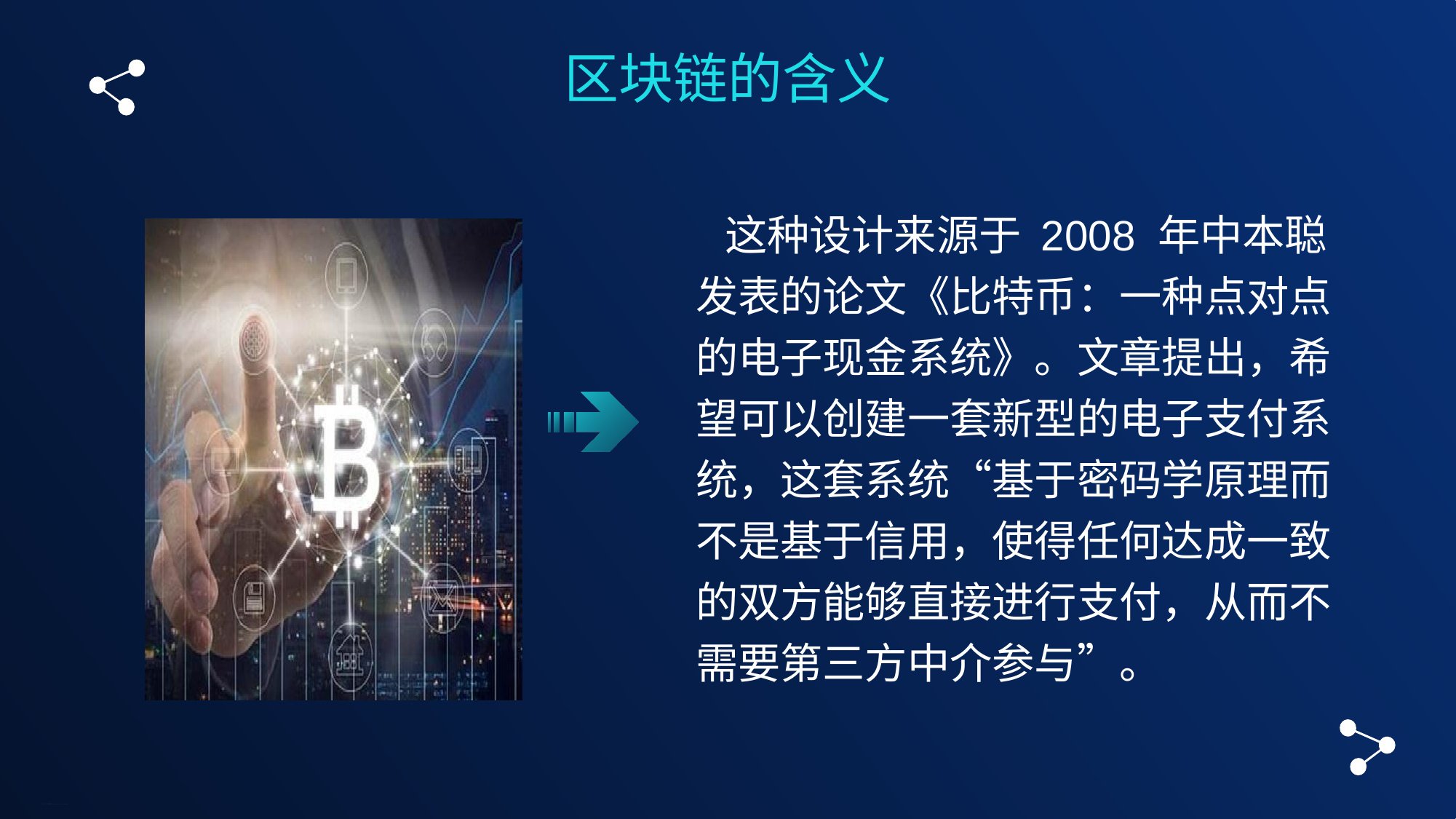

区块链的含义

  这种设计来源于 2008 年中本聪发表的论文《比特币：一种点对点的电子现金系统》。文章提出，希望可以创建一套新型的电子支付系统，这套系统“基于密码学原理而不是基于信用，使得任何达成一致的双方能够直接进行支付，从而不需要第三方中介参与”。

行业PPT模板http://www.1ppt.com/hangye/